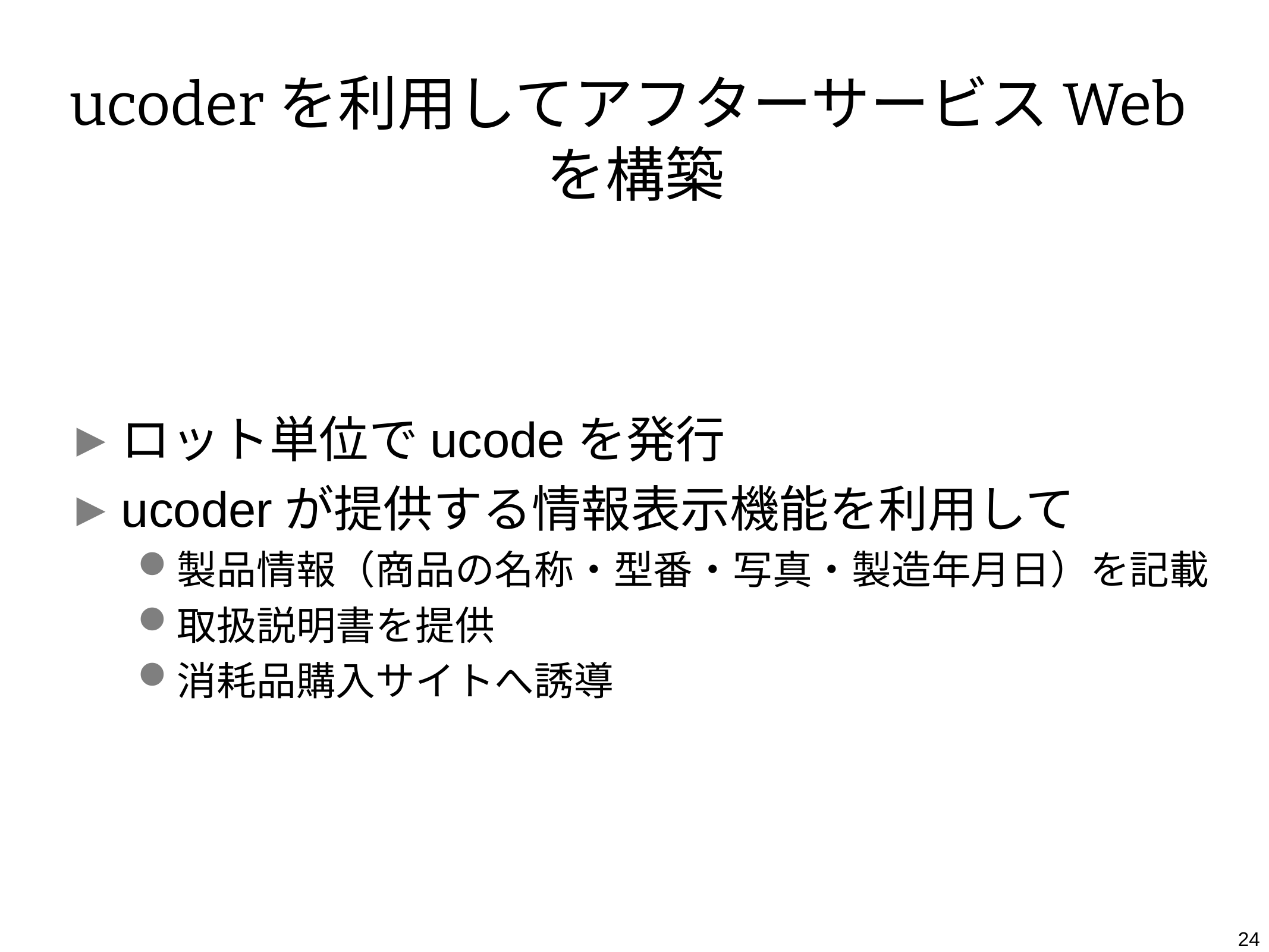

# ucoderを利用してアフターサービスWebを構築
ロット単位でucodeを発行
ucoderが提供する情報表示機能を利用して
製品情報（商品の名称・型番・写真・製造年月日）を記載
取扱説明書を提供
消耗品購入サイトへ誘導
24